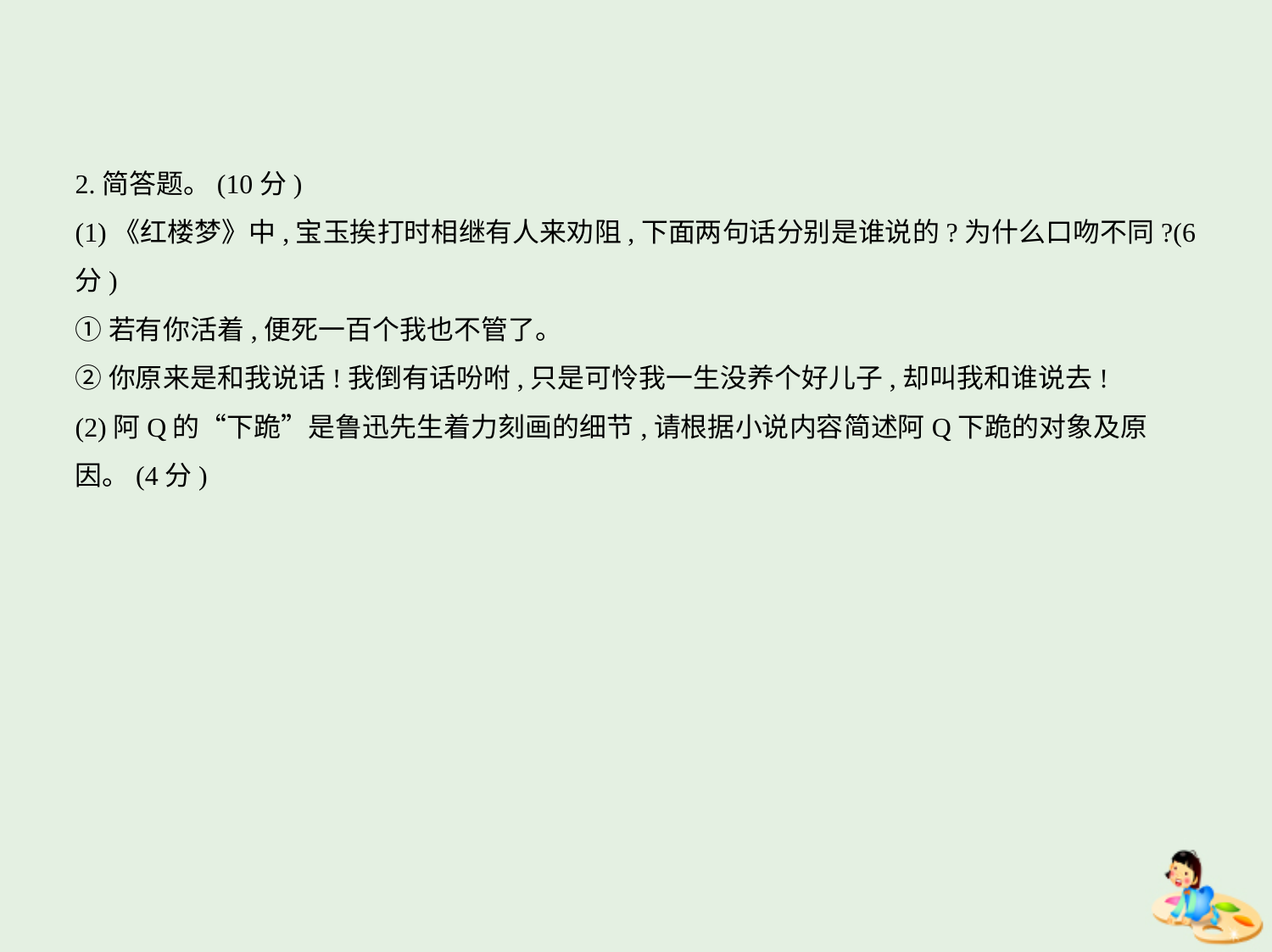

2.简答题。(10分)
(1)《红楼梦》中,宝玉挨打时相继有人来劝阻,下面两句话分别是谁说的?为什么口吻不同?(6分)
①若有你活着,便死一百个我也不管了。
②你原来是和我说话!我倒有话吩咐,只是可怜我一生没养个好儿子,却叫我和谁说去!
(2)阿Q的“下跪”是鲁迅先生着力刻画的细节,请根据小说内容简述阿Q下跪的对象及原
因。(4分)